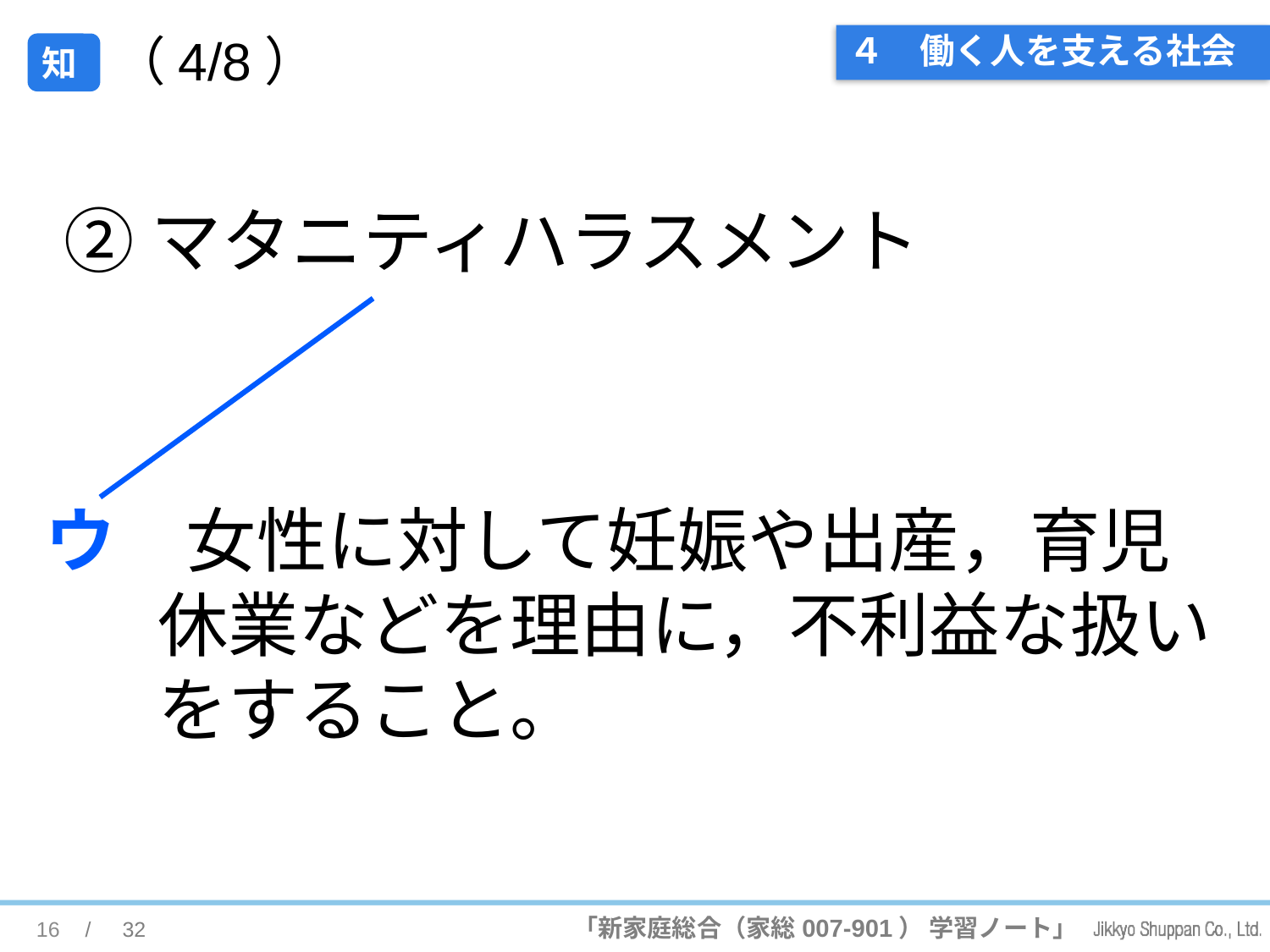

# ４　働く人を支える社会
（4/8）
知
②マタニティハラスメント
ウ　女性に対して妊娠や出産，育児休業などを理由に，不利益な扱いをすること。
16